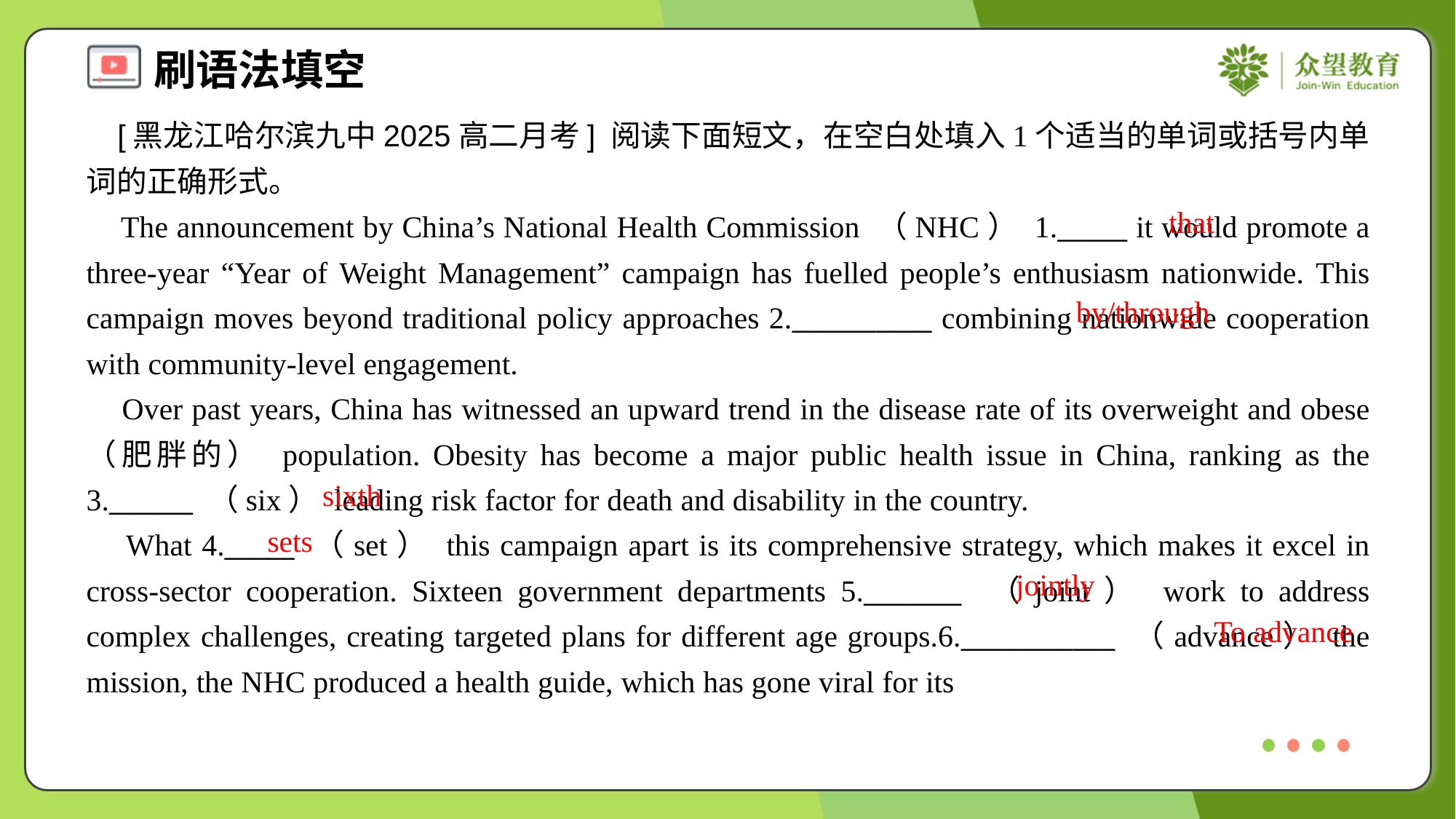

[黑龙江哈尔滨九中2025高二月考] 阅读下面短文，在空白处填入1个适当的单词或括号内单词的正确形式。
    The announcement by China’s National Health Commission （NHC） 1._____ it would promote a three-year “Year of Weight Management” campaign has fuelled people’s enthusiasm nationwide. This campaign moves beyond traditional policy approaches 2.__________ combining nationwide cooperation with community-level engagement.
    Over past years, China has witnessed an upward trend in the disease rate of its overweight and obese （肥胖的） population. Obesity has become a major public health issue in China, ranking as the 3.______ （six） leading risk factor for death and disability in the country.
    What 4._____ （set） this campaign apart is its comprehensive strategy, which makes it excel in cross-sector cooperation. Sixteen government departments 5._______ （joint） work to address complex challenges, creating targeted plans for different age groups.6.___________ （advance） the mission, the NHC produced a health guide, which has gone viral for its
that
by/through
sixth
sets
jointly
To advance